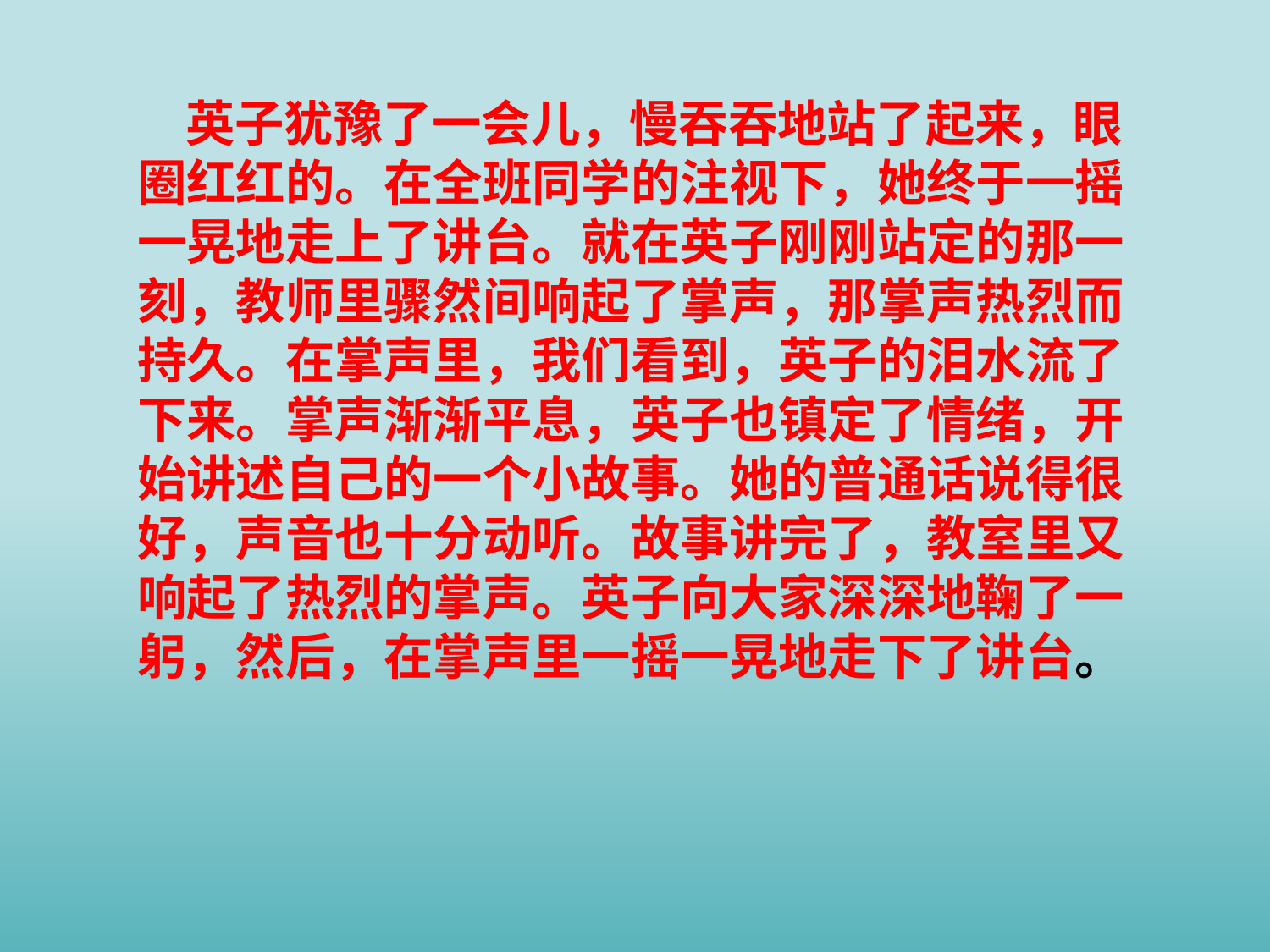

英子犹豫了一会儿，慢吞吞地站了起来，眼圈红红的。在全班同学的注视下，她终于一摇一晃地走上了讲台。就在英子刚刚站定的那一刻，教师里骤然间响起了掌声，那掌声热烈而持久。在掌声里，我们看到，英子的泪水流了下来。掌声渐渐平息，英子也镇定了情绪，开始讲述自己的一个小故事。她的普通话说得很好，声音也十分动听。故事讲完了，教室里又响起了热烈的掌声。英子向大家深深地鞠了一躬，然后，在掌声里一摇一晃地走下了讲台。